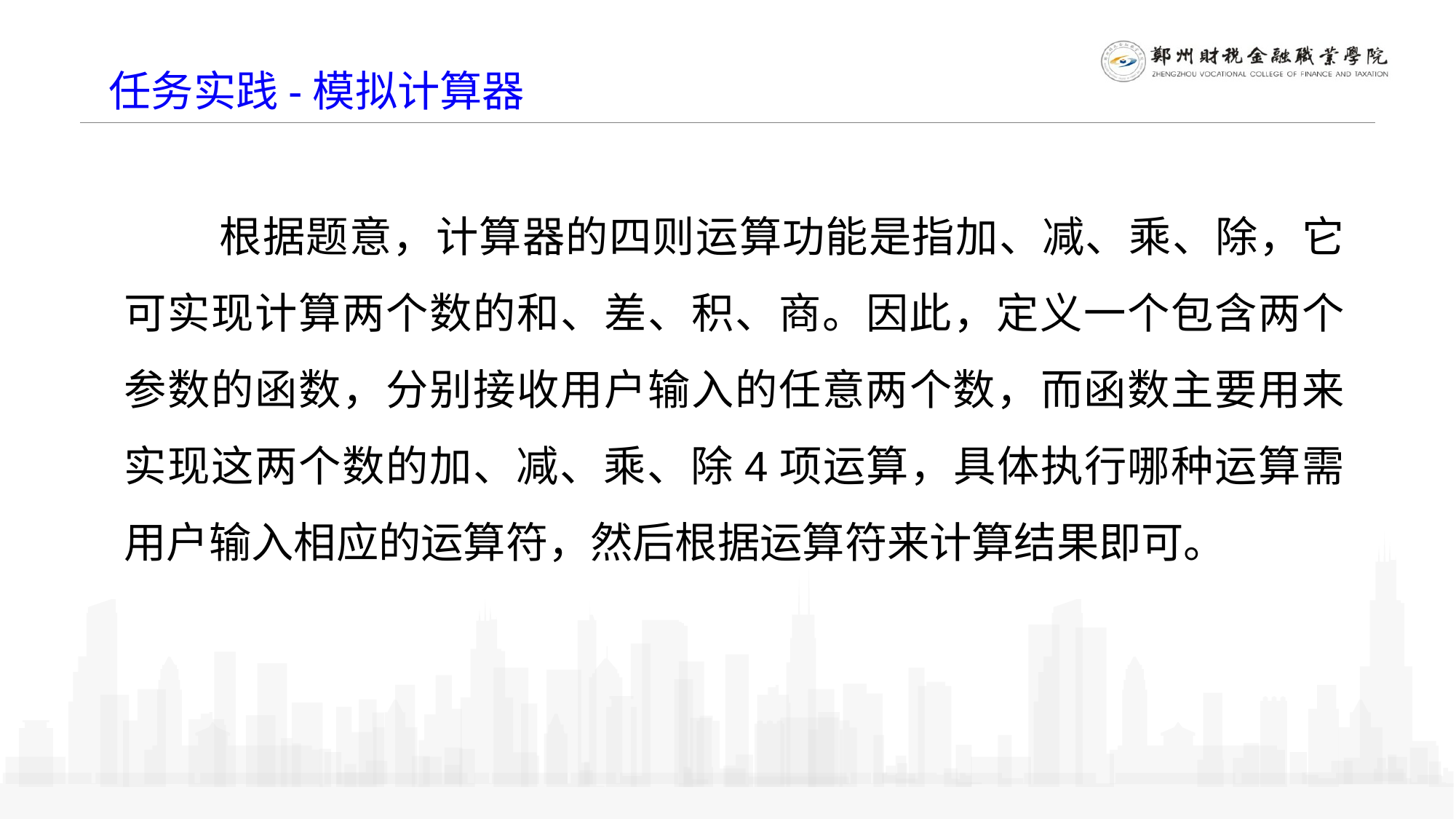

任务实践-模拟计算器
     根据题意，计算器的四则运算功能是指加、减、乘、除，它可实现计算两个数的和、差、积、商。因此，定义一个包含两个参数的函数，分别接收用户输入的任意两个数，而函数主要用来实现这两个数的加、减、乘、除4项运算，具体执行哪种运算需用户输入相应的运算符，然后根据运算符来计算结果即可。